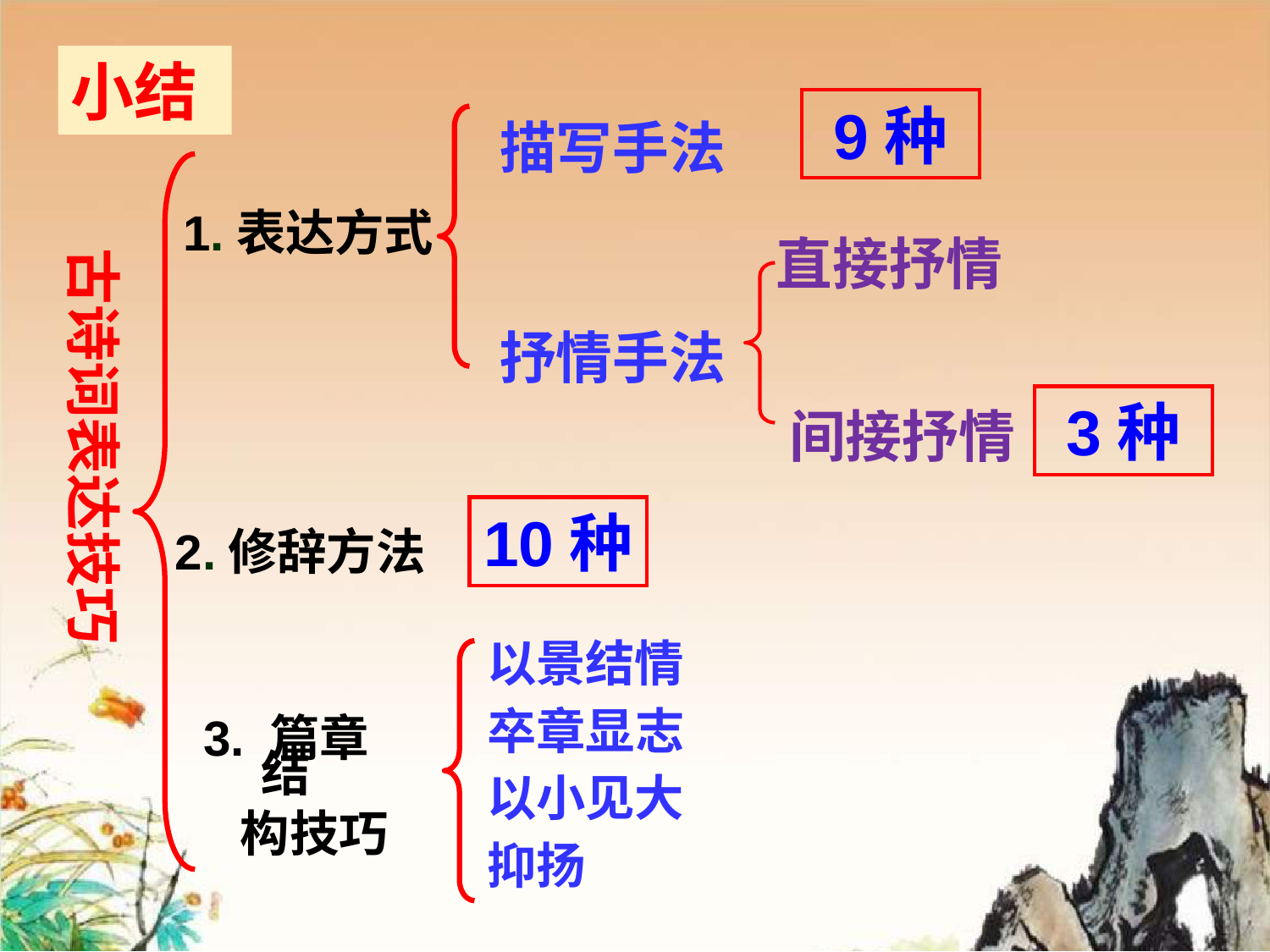

小结
9种

描写手法
抒情手法

1.表达方式
2.修辞方法
3. 篇章结
    构技巧
古诗词表达技巧
直接抒情

间接抒情
3种
10种
以景结情

卒章显志
以小见大
抑扬